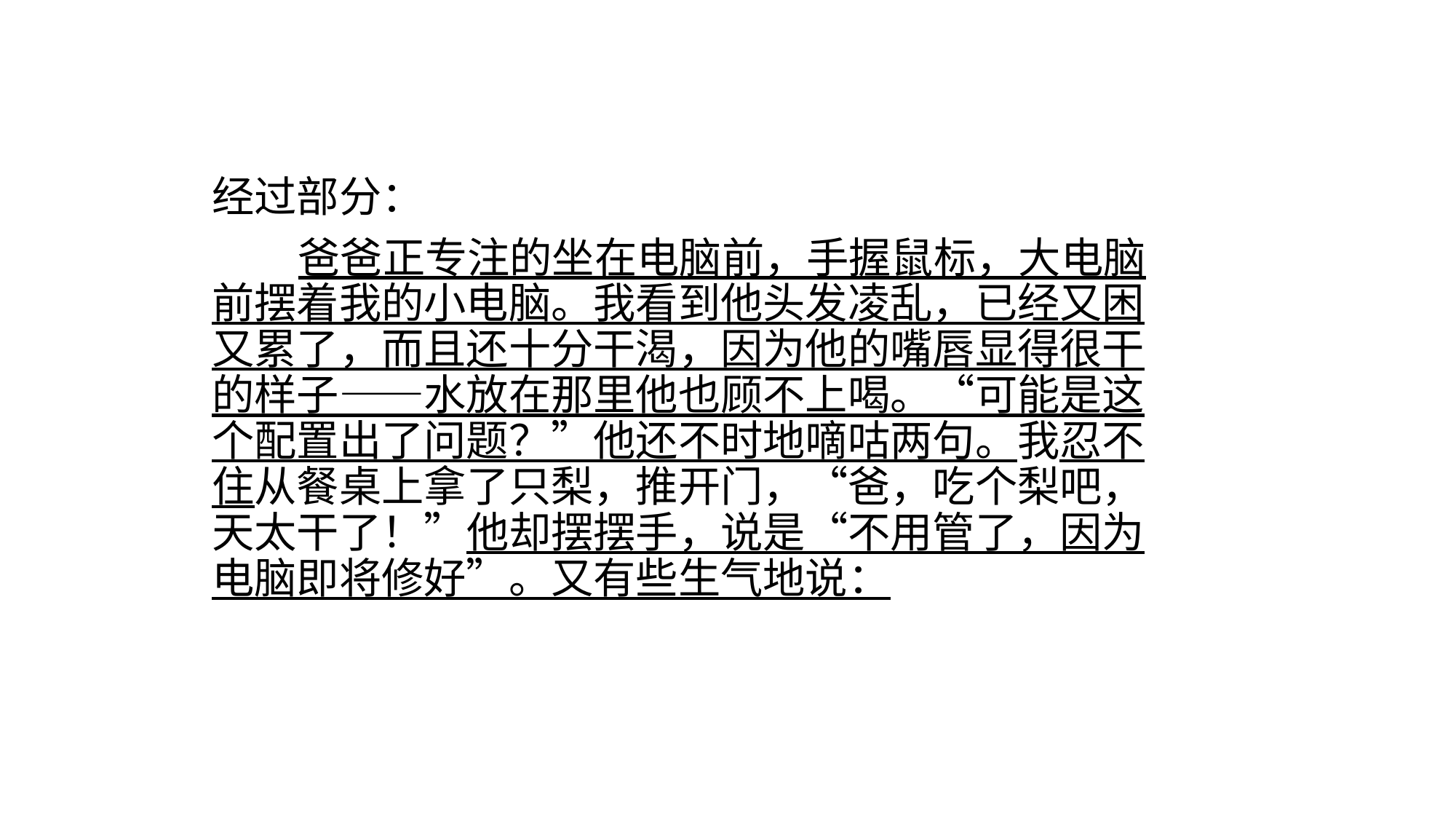

经过部分：
        爸爸正专注的坐在电脑前，手握鼠标，大电脑前摆着我的小电脑。我看到他头发凌乱，已经又困又累了，而且还十分干渴，因为他的嘴唇显得很干的样子——水放在那里他也顾不上喝。“可能是这个配置出了问题？”他还不时地嘀咕两句。我忍不住从餐桌上拿了只梨，推开门，“爸，吃个梨吧，天太干了！”他却摆摆手，说是“不用管了，因为电脑即将修好”。又有些生气地说：